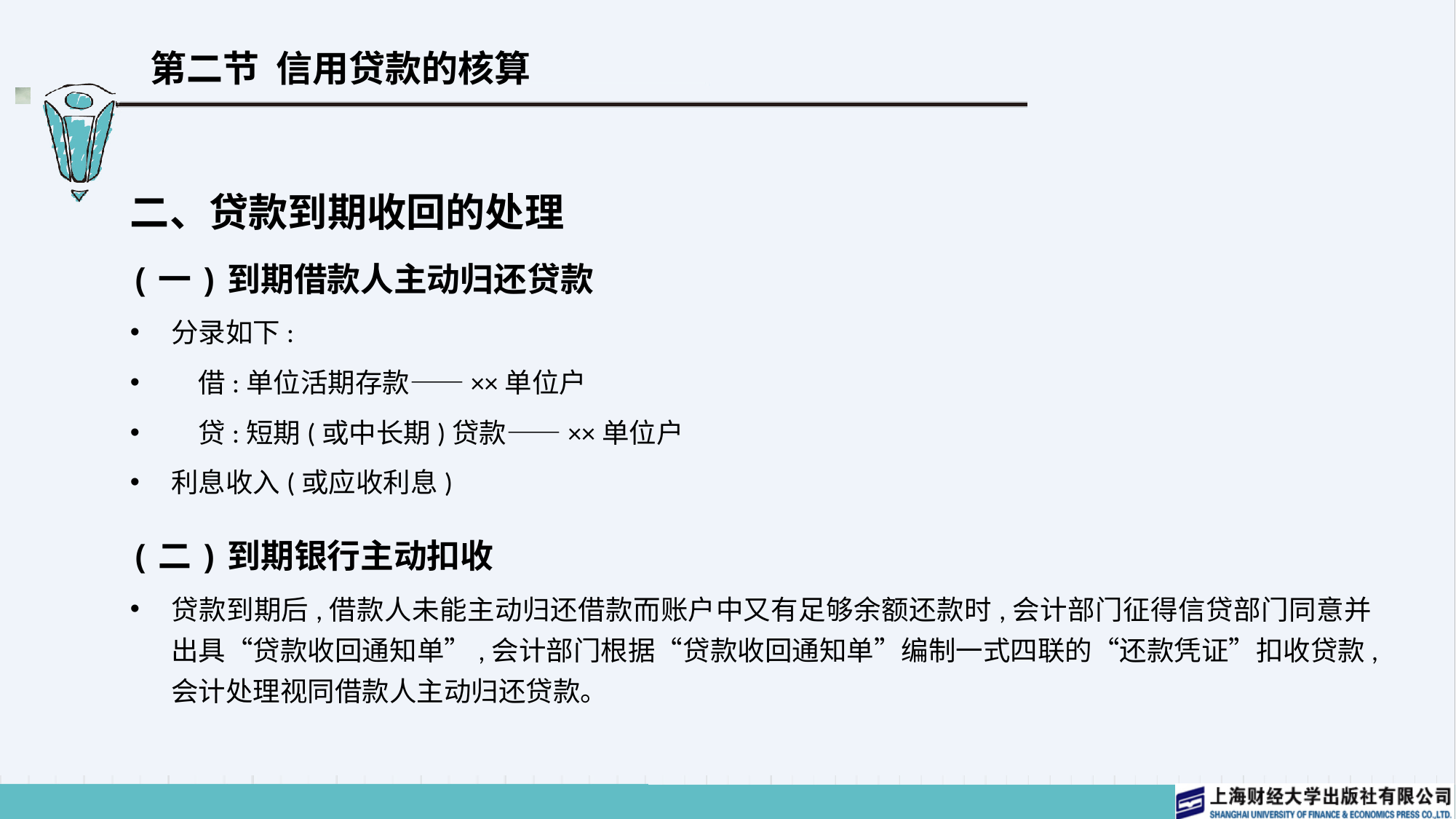

# 第二节  信用贷款的核算
二、贷款到期收回的处理
(一)到期借款人主动归还贷款
分录如下:
　借:单位活期存款——××单位户
　贷:短期(或中长期)贷款——××单位户
利息收入(或应收利息)
(二)到期银行主动扣收
贷款到期后,借款人未能主动归还借款而账户中又有足够余额还款时,会计部门征得信贷部门同意并出具“贷款收回通知单”,会计部门根据“贷款收回通知单”编制一式四联的“还款凭证”扣收贷款,会计处理视同借款人主动归还贷款。